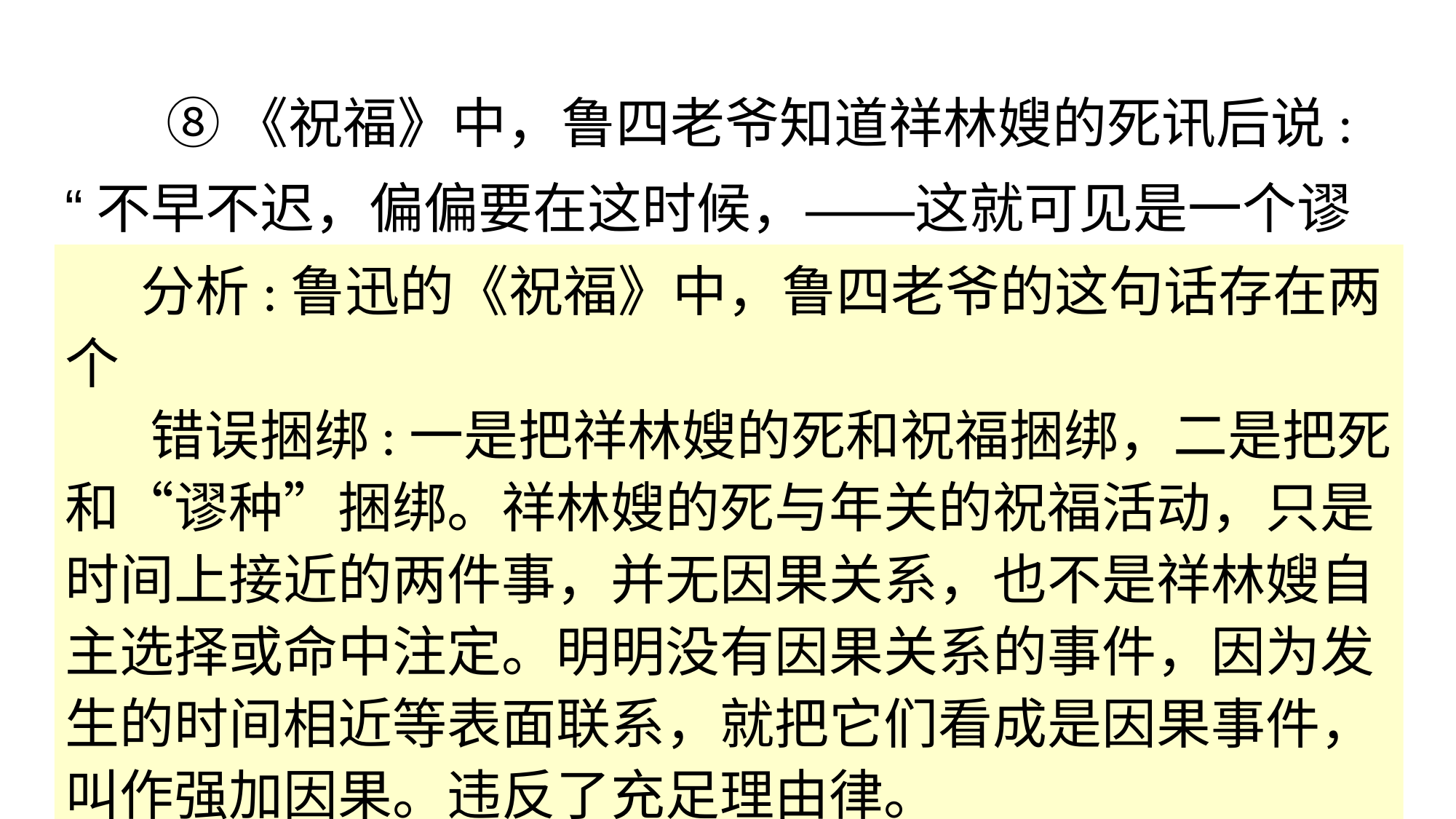

⑧《祝福》中，鲁四老爷知道祥林嫂的死讯后说:
“不早不迟，偏偏要在这时候，——这就可见是一个谬种!”
       分析:鲁迅的《祝福》中，鲁四老爷的这句话存在两个
       错误捆绑:一是把祥林嫂的死和祝福捆绑，二是把死和“谬种”捆绑。祥林嫂的死与年关的祝福活动，只是时间上接近的两件事，并无因果关系，也不是祥林嫂自主选择或命中注定。明明没有因果关系的事件，因为发生的时间相近等表面联系，就把它们看成是因果事件，叫作强加因果。违反了充足理由律。